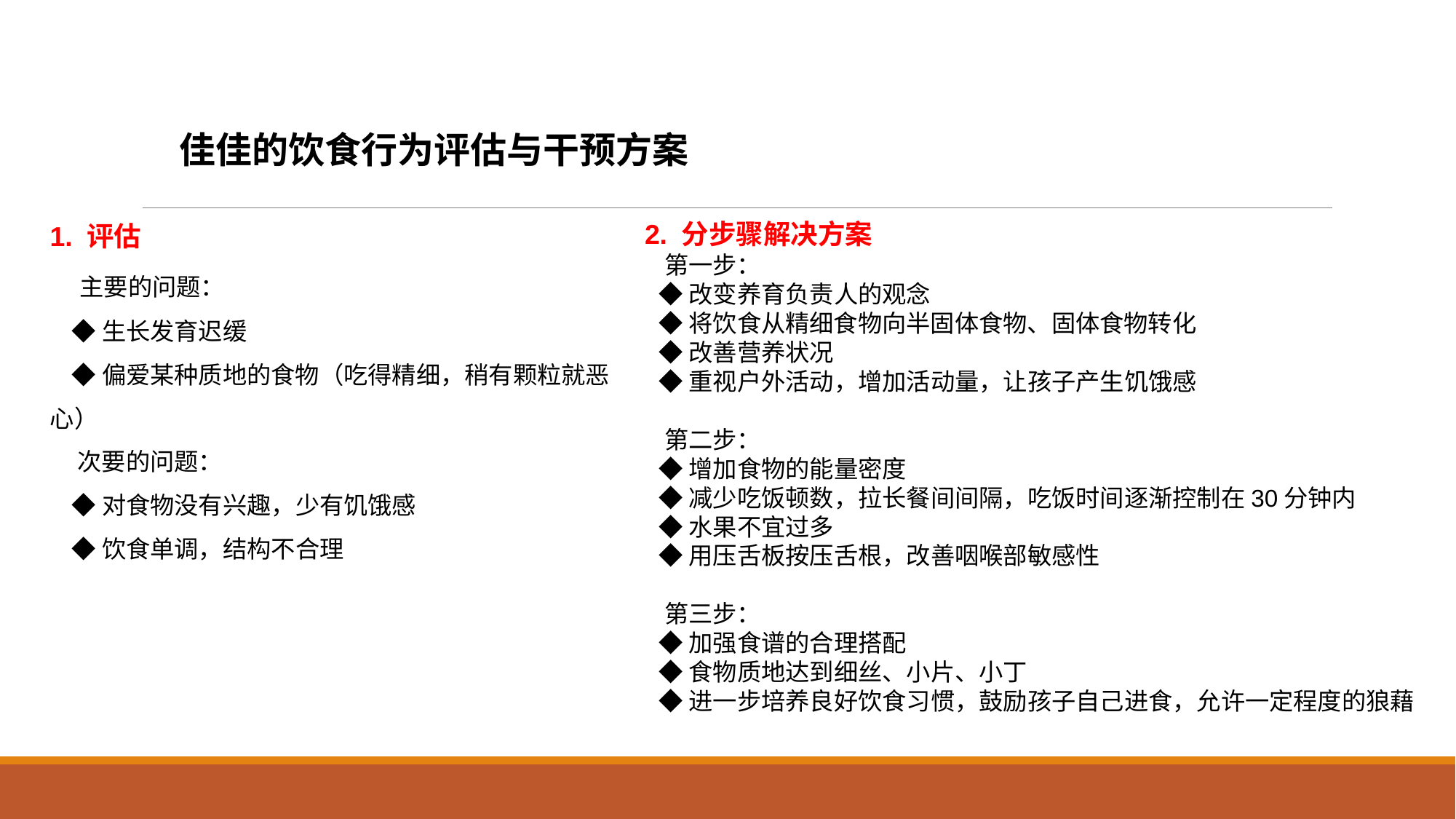

佳佳的饮食行为评估与干预方案

1. 评估
    主要的问题：
    ◆生长发育迟缓
    ◆偏爱某种质地的食物（吃得精细，稍有颗粒就恶心）
    次要的问题：
    ◆对食物没有兴趣，少有饥饿感
    ◆饮食单调，结构不合理
 2. 分步骤解决方案
    第一步：
    ◆改变养育负责人的观念
    ◆将饮食从精细食物向半固体食物、固体食物转化
    ◆改善营养状况
    ◆重视户外活动，增加活动量，让孩子产生饥饿感

    第二步：
    ◆增加食物的能量密度
    ◆减少吃饭顿数，拉长餐间间隔，吃饭时间逐渐控制在30分钟内
    ◆水果不宜过多
    ◆用压舌板按压舌根，改善咽喉部敏感性

    第三步：
    ◆加强食谱的合理搭配
    ◆食物质地达到细丝、小片、小丁
    ◆进一步培养良好饮食习惯，鼓励孩子自己进食，允许一定程度的狼藉